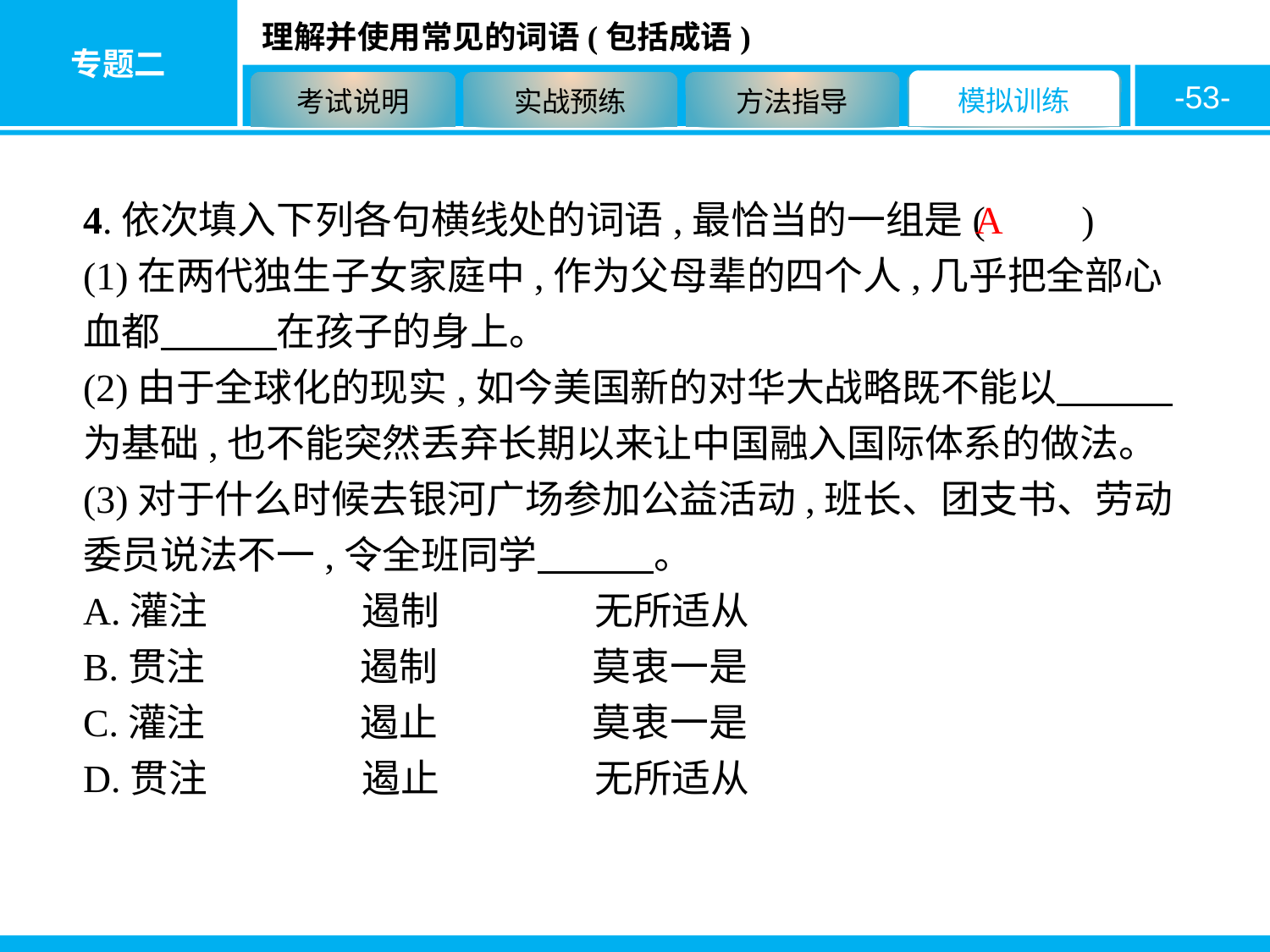

-53-
4.依次填入下列各句横线处的词语,最恰当的一组是(　　)
(1)在两代独生子女家庭中,作为父母辈的四个人,几乎把全部心血都　　　在孩子的身上。
(2)由于全球化的现实,如今美国新的对华大战略既不能以　　　为基础,也不能突然丢弃长期以来让中国融入国际体系的做法。
(3)对于什么时候去银河广场参加公益活动,班长、团支书、劳动委员说法不一,令全班同学　　　。
A.灌注　　　　遏制　　　　无所适从
B.贯注　　　　遏制　　　　莫衷一是
C.灌注　　　　遏止　　　　莫衷一是
D.贯注　　　　遏止　　　　无所适从
A